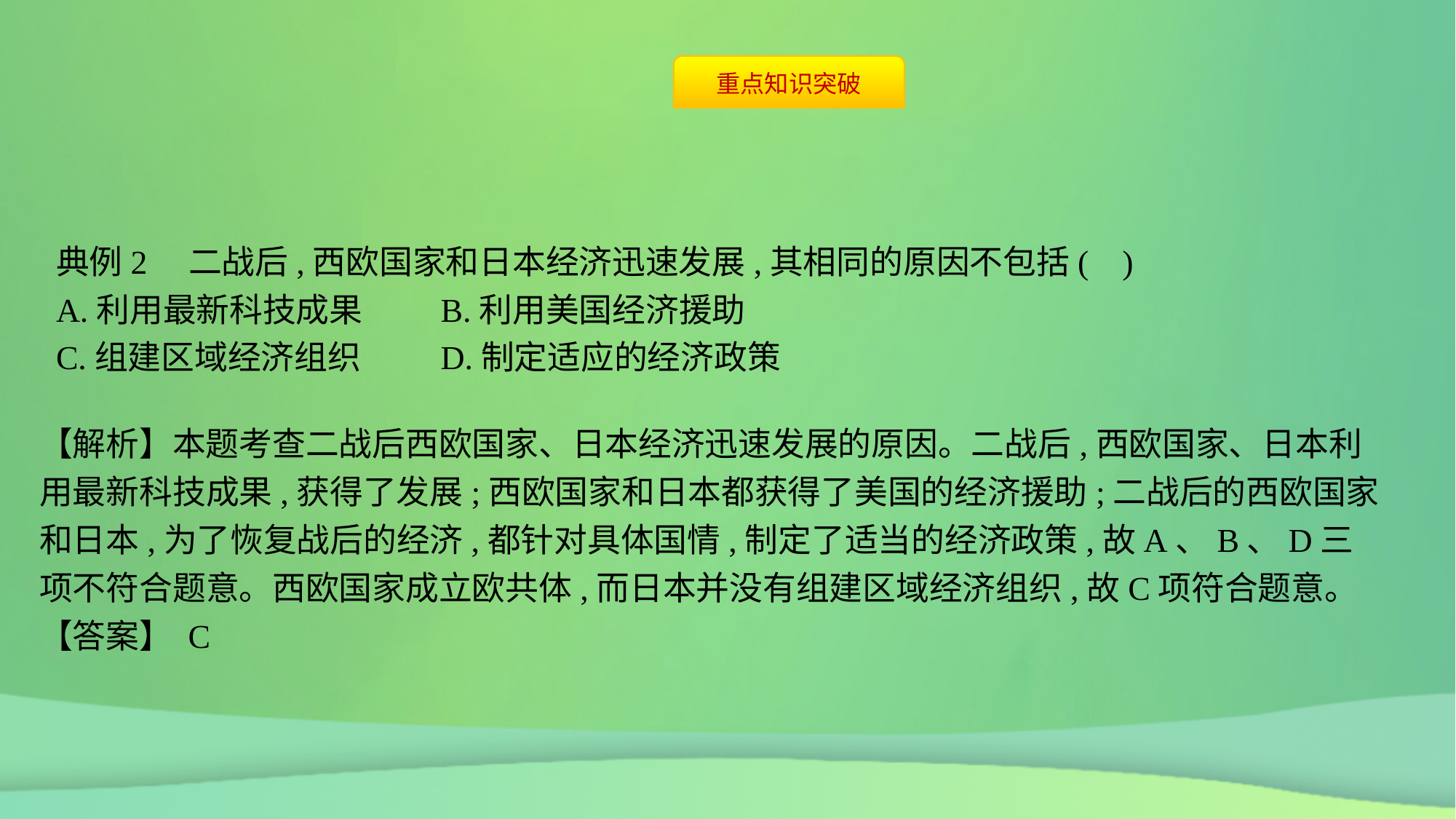

典例2　二战后,西欧国家和日本经济迅速发展,其相同的原因不包括(    )
A.利用最新科技成果	B.利用美国经济援助
C.组建区域经济组织	D.制定适应的经济政策
【解析】本题考查二战后西欧国家、日本经济迅速发展的原因。二战后,西欧国家、日本利用最新科技成果,获得了发展;西欧国家和日本都获得了美国的经济援助;二战后的西欧国家和日本,为了恢复战后的经济,都针对具体国情,制定了适当的经济政策,故A、B、D三项不符合题意。西欧国家成立欧共体,而日本并没有组建区域经济组织,故C项符合题意。
【答案】 C